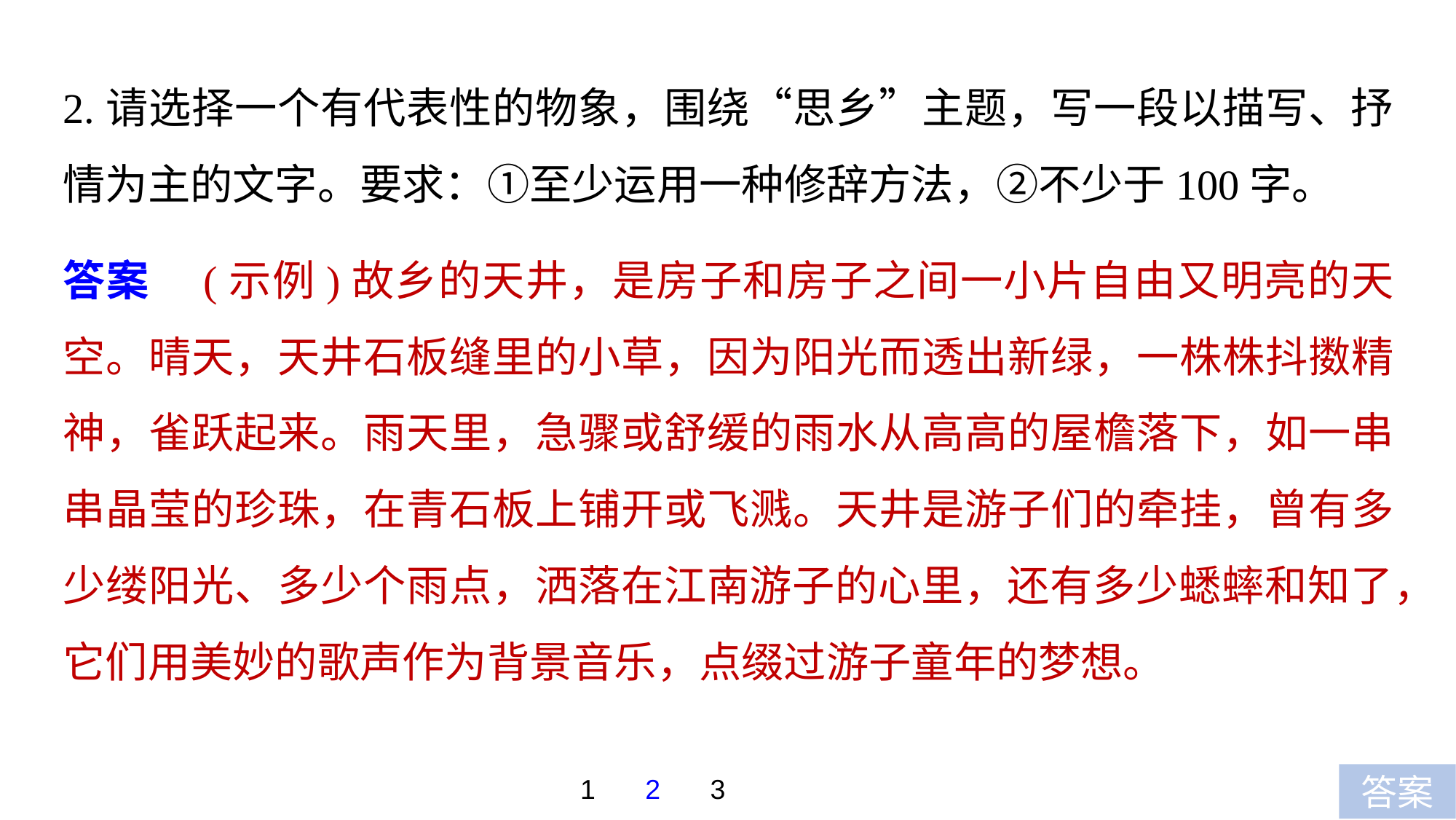

2.请选择一个有代表性的物象，围绕“思乡”主题，写一段以描写、抒情为主的文字。要求：①至少运用一种修辞方法，②不少于100字。
答案　(示例)故乡的天井，是房子和房子之间一小片自由又明亮的天空。晴天，天井石板缝里的小草，因为阳光而透出新绿，一株株抖擞精神，雀跃起来。雨天里，急骤或舒缓的雨水从高高的屋檐落下，如一串串晶莹的珍珠，在青石板上铺开或飞溅。天井是游子们的牵挂，曾有多少缕阳光、多少个雨点，洒落在江南游子的心里，还有多少蟋蟀和知了，它们用美妙的歌声作为背景音乐，点缀过游子童年的梦想。
1
2
3
答案